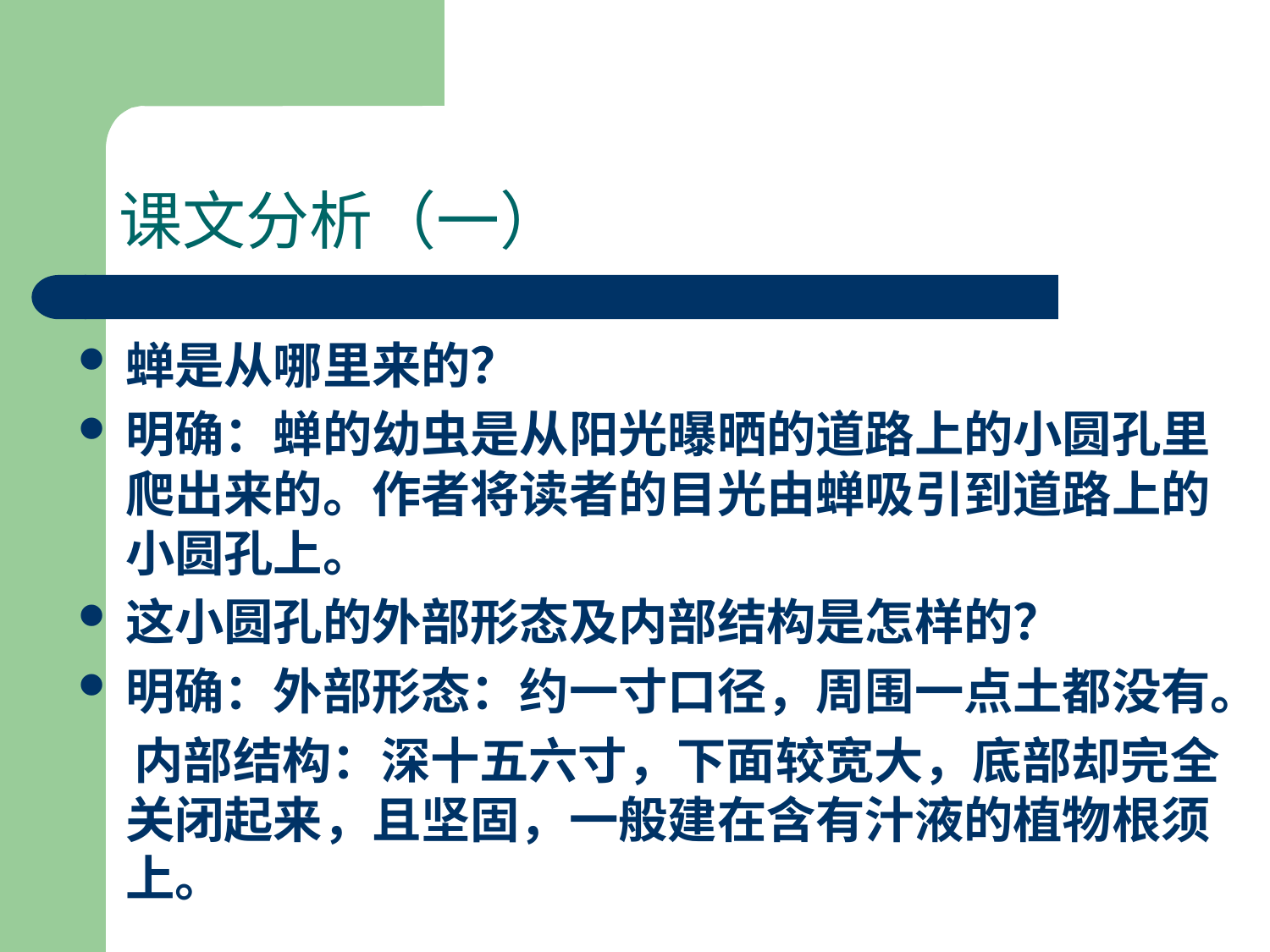

# 课文分析（一）
蝉是从哪里来的？
明确：蝉的幼虫是从阳光曝晒的道路上的小圆孔里爬出来的。作者将读者的目光由蝉吸引到道路上的小圆孔上。
这小圆孔的外部形态及内部结构是怎样的？
明确：外部形态：约一寸口径，周围一点土都没有。
    内部结构：深十五六寸，下面较宽大，底部却完全关闭起来，且坚固，一般建在含有汁液的植物根须上。